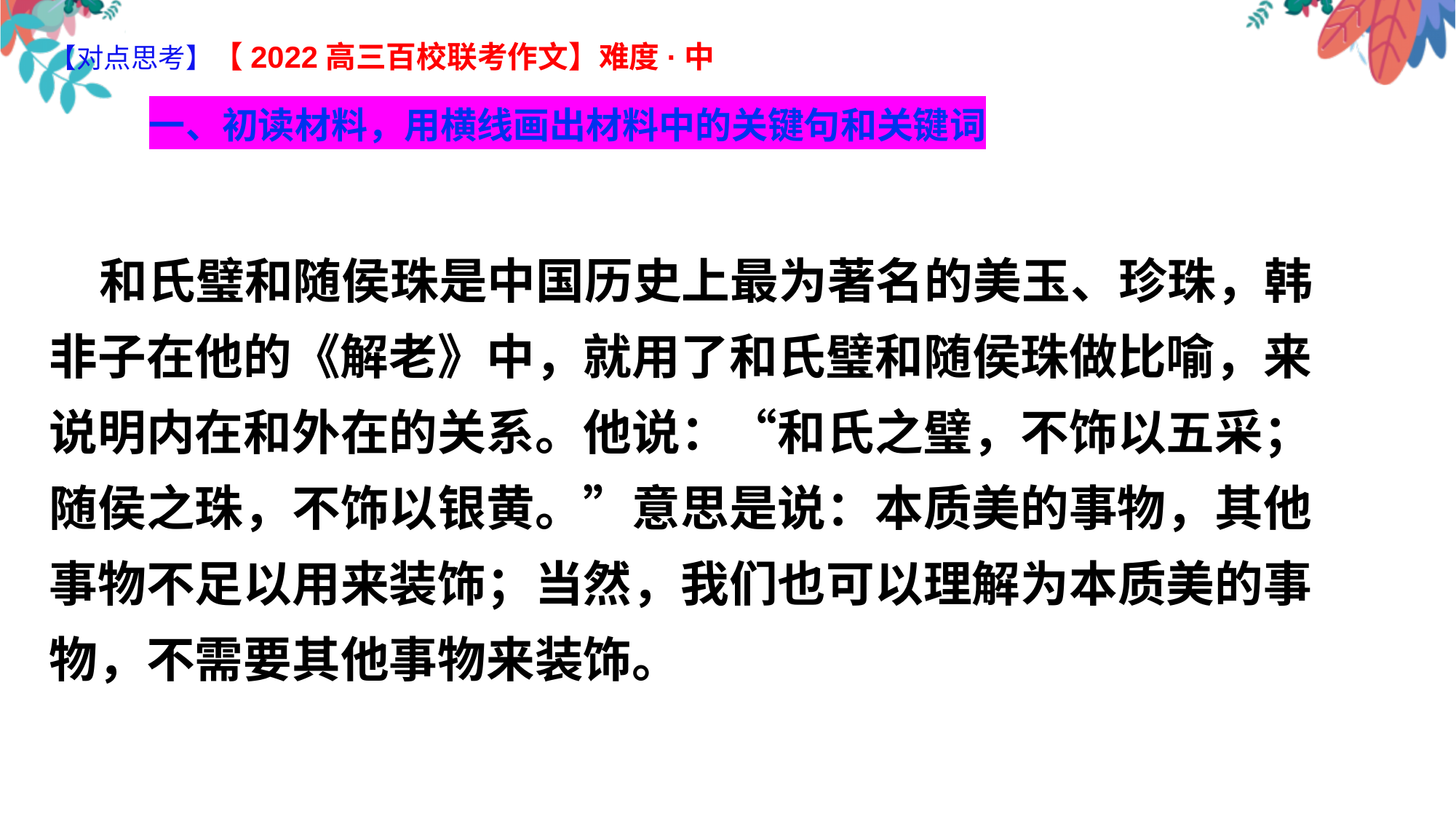

【对点思考】【2022高三百校联考作文】难度·中
             一、初读材料，用横线画出材料中的关键句和关键词

     和氏璧和随侯珠是中国历史上最为著名的美玉、珍珠，韩非子在他的《解老》中，就用了和氏璧和随侯珠做比喻，来说明内在和外在的关系。他说：“和氏之璧，不饰以五采；随侯之珠，不饰以银黄。”意思是说：本质美的事物，其他事物不足以用来装饰；当然，我们也可以理解为本质美的事物，不需要其他事物来装饰。